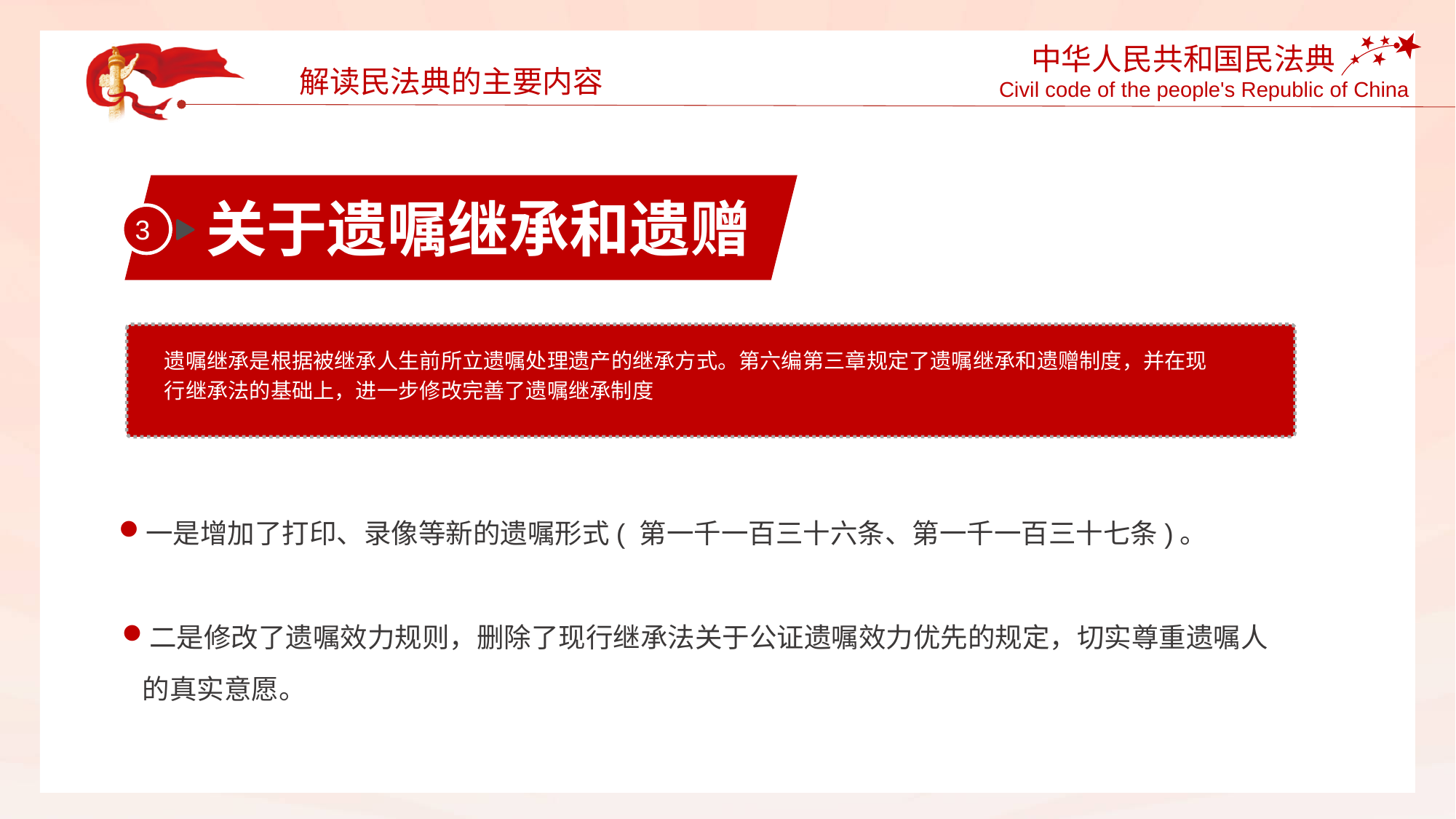

解读民法典的主要内容

关于遗嘱继承和遗赠

3

遗嘱继承是根据被继承人生前所立遗嘱处理遗产的继承方式。第六编第三章规定了遗嘱继承和遗赠制度，并在现行继承法的基础上，进一步修改完善了遗嘱继承制度
一是增加了打印、录像等新的遗嘱形式( 第一千一百三十六条、第一千一百三十七条)。
二是修改了遗嘱效力规则，删除了现行继承法关于公证遗嘱效力优先的规定，切实尊重遗嘱人的真实意愿。